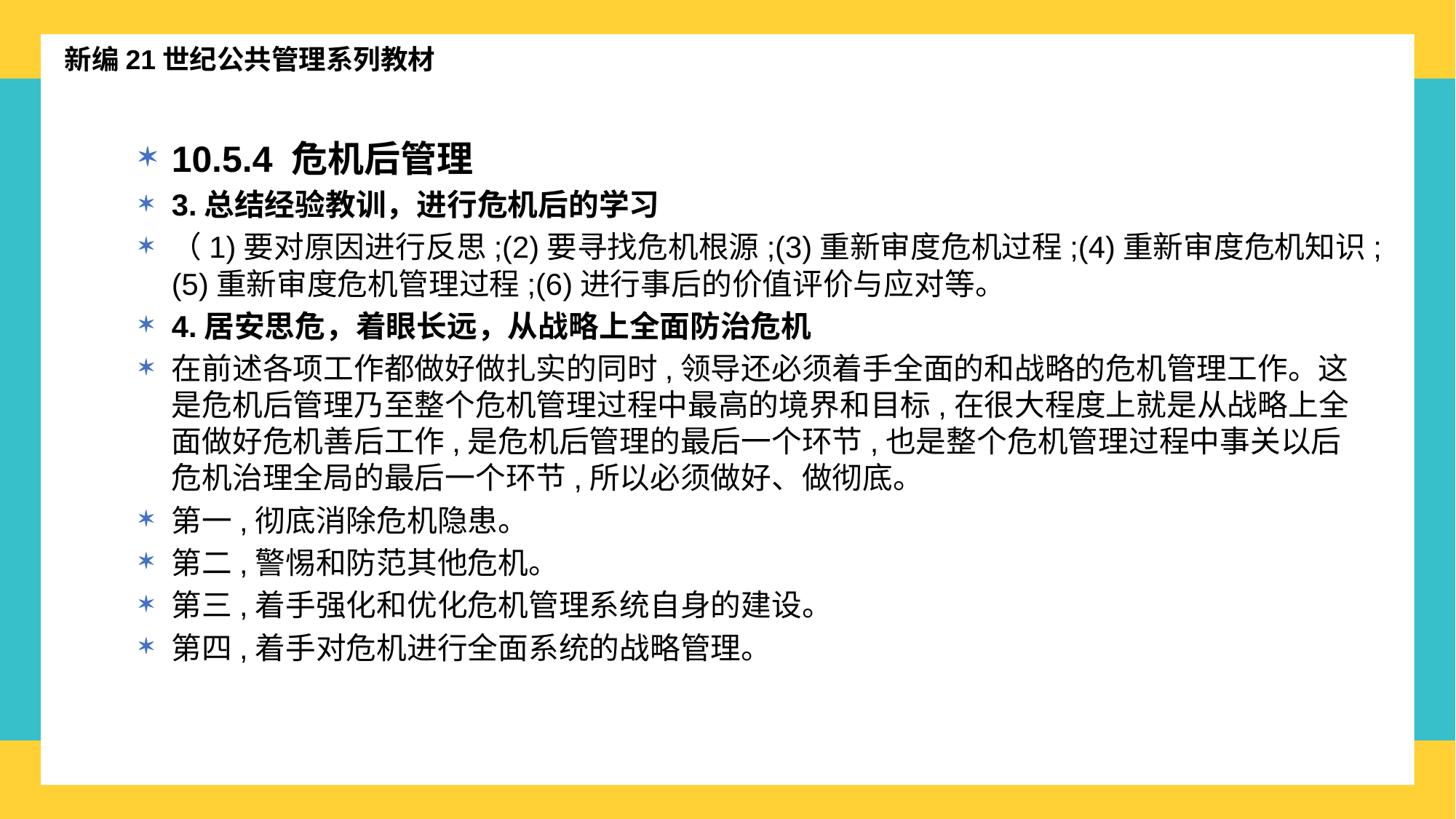

新编21世纪公共管理系列教材
10.5.4 危机后管理
3.总结经验教训，进行危机后的学习
（1)要对原因进行反思;(2)要寻找危机根源;(3)重新审度危机过程;(4)重新审度危机知识;(5)重新审度危机管理过程;(6)进行事后的价值评价与应对等。
4.居安思危，着眼长远，从战略上全面防治危机
在前述各项工作都做好做扎实的同时,领导还必须着手全面的和战略的危机管理工作。这是危机后管理乃至整个危机管理过程中最高的境界和目标,在很大程度上就是从战略上全面做好危机善后工作,是危机后管理的最后一个环节,也是整个危机管理过程中事关以后危机治理全局的最后一个环节,所以必须做好、做彻底。
第一,彻底消除危机隐患。
第二,警惕和防范其他危机。
第三,着手强化和优化危机管理系统自身的建设。
第四,着手对危机进行全面系统的战略管理。